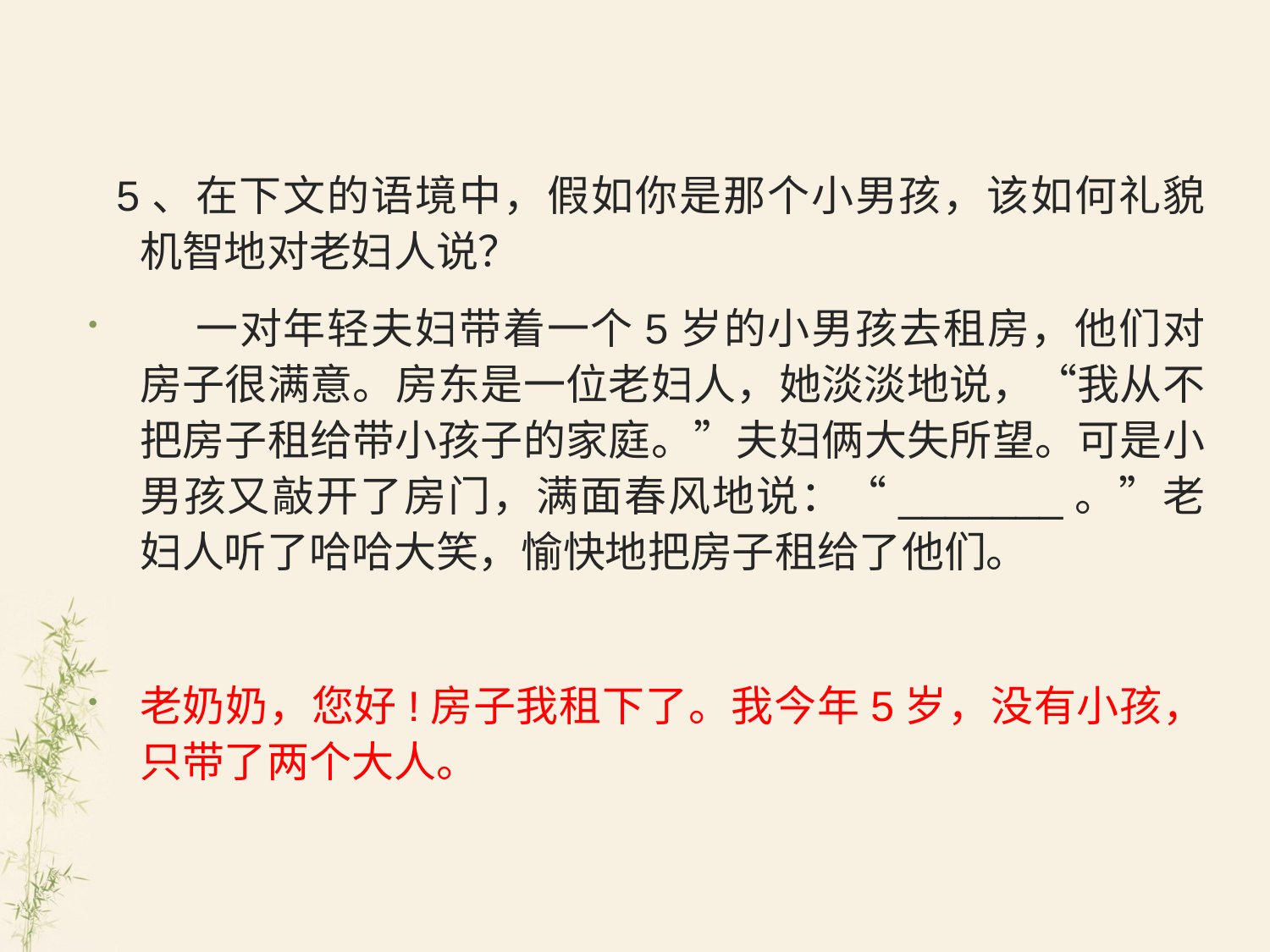

#
  5、在下文的语境中，假如你是那个小男孩，该如何礼貌机智地对老妇人说？
    一对年轻夫妇带着一个5岁的小男孩去租房，他们对房子很满意。房东是一位老妇人，她淡淡地说，“我从不把房子租给带小孩子的家庭。”夫妇俩大失所望。可是小男孩又敲开了房门，满面春风地说：“_______。”老妇人听了哈哈大笑，愉快地把房子租给了他们。

老奶奶，您好!房子我租下了。我今年5岁，没有小孩，只带了两个大人。